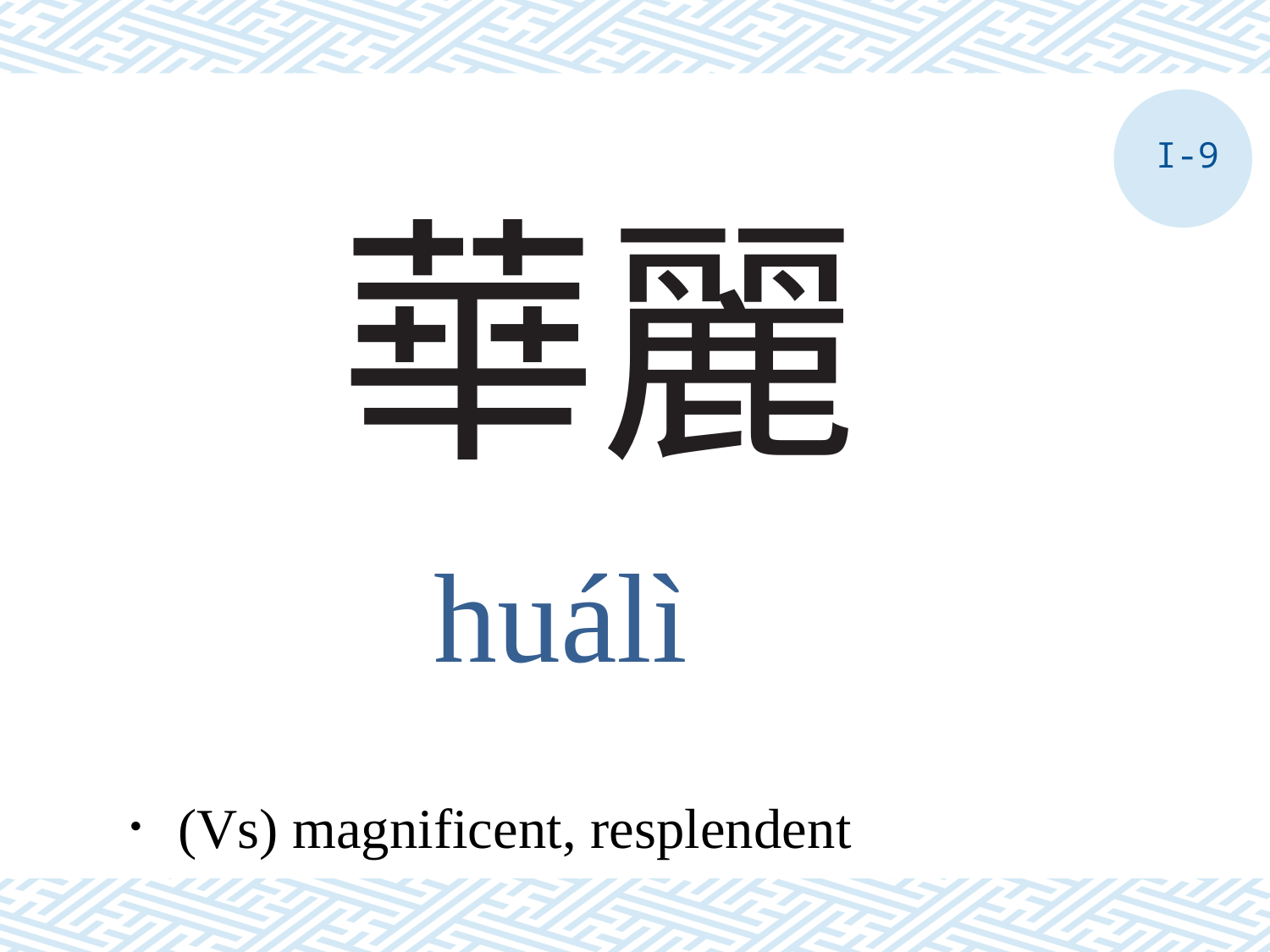

I-9

# 華麗
huálì
．(Vs) magnificent, resplendent